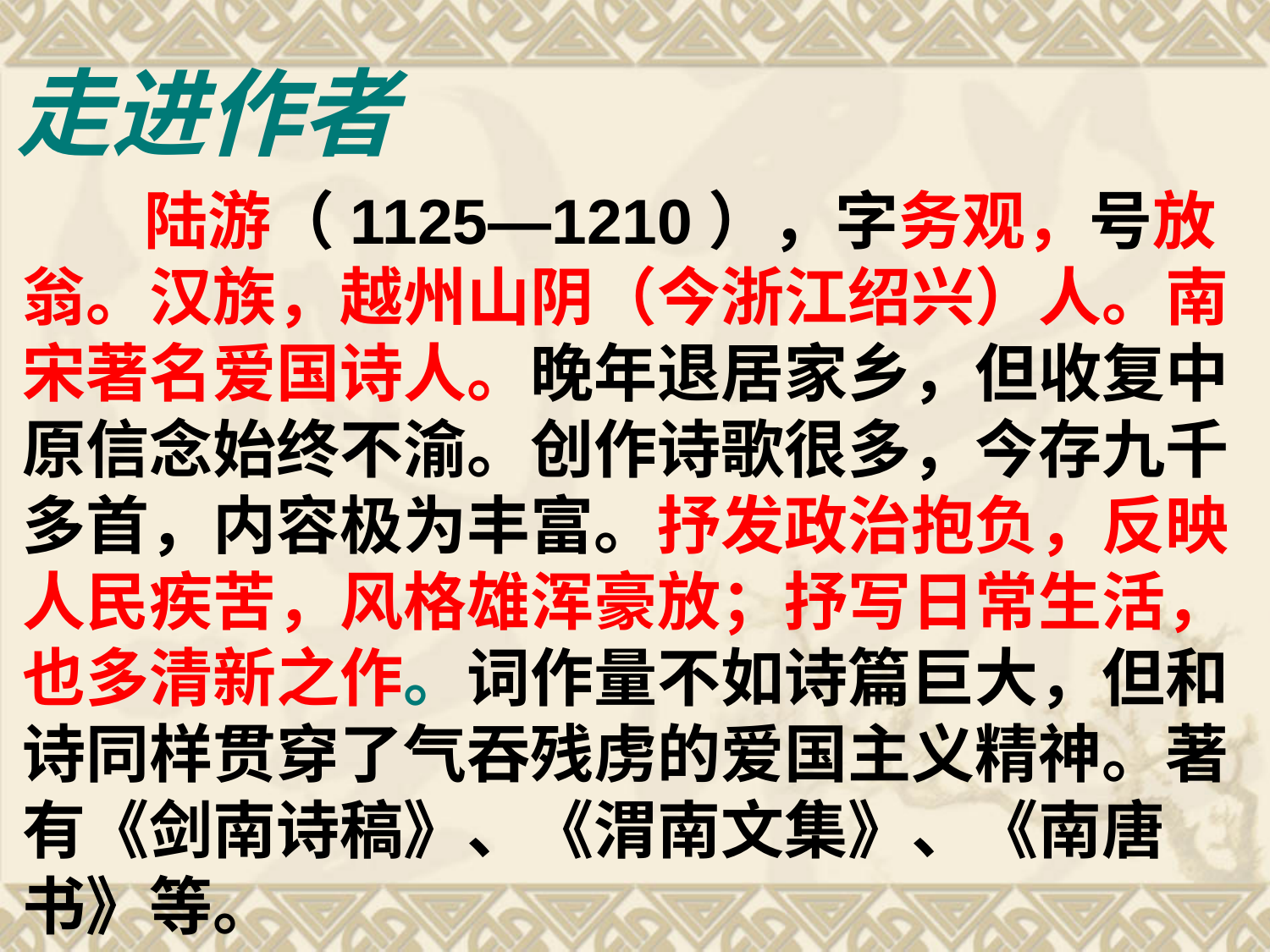

走进作者
# 陆游（1125—1210），字务观，号放翁。汉族，越州山阴（今浙江绍兴）人。南宋著名爱国诗人。晚年退居家乡，但收复中原信念始终不渝。创作诗歌很多，今存九千多首，内容极为丰富。抒发政治抱负，反映人民疾苦，风格雄浑豪放；抒写日常生活，也多清新之作。词作量不如诗篇巨大，但和诗同样贯穿了气吞残虏的爱国主义精神。著有《剑南诗稿》、《渭南文集》、《南唐书》等。